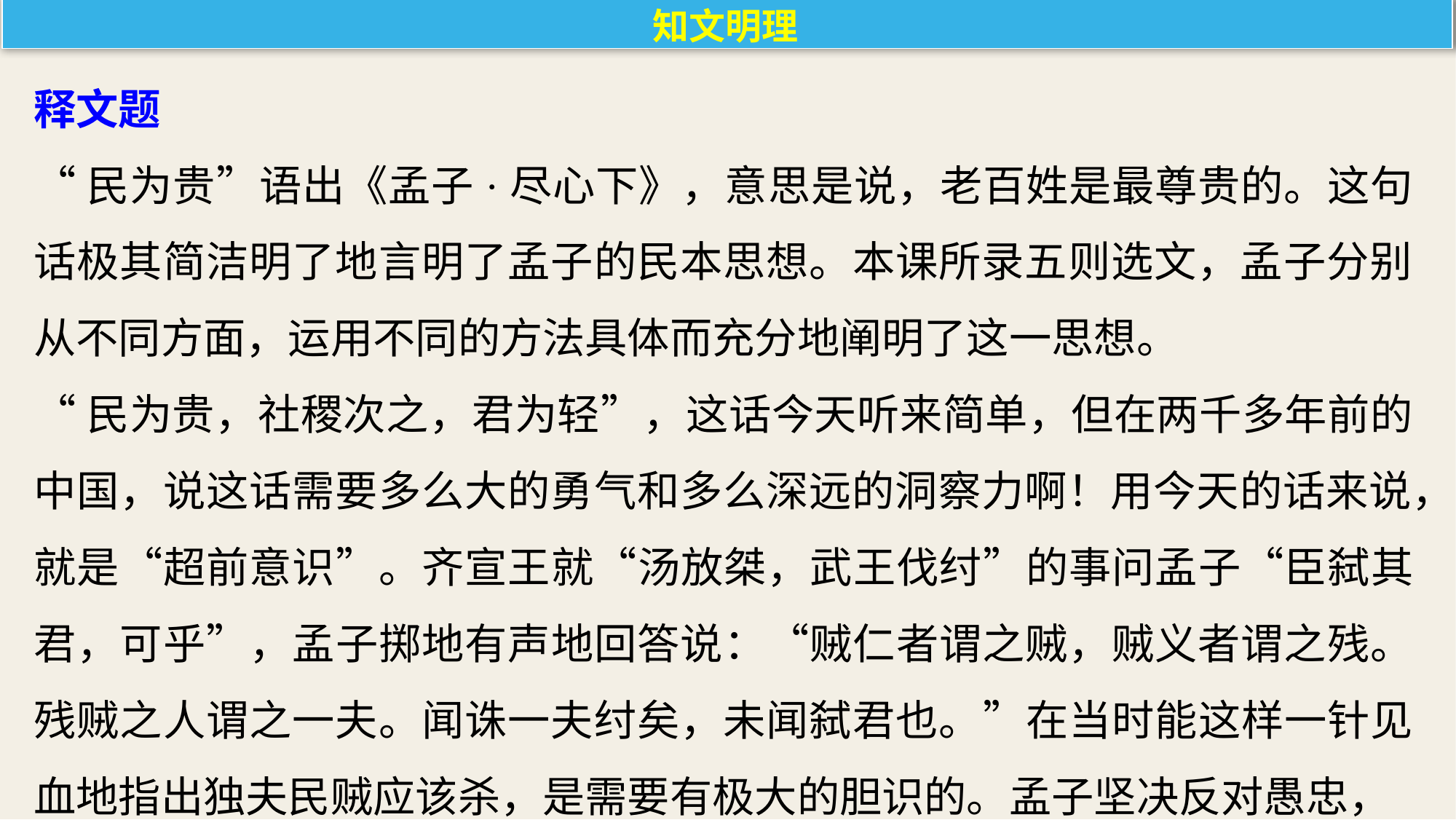

知文明理
释文题
“民为贵”语出《孟子·尽心下》，意思是说，老百姓是最尊贵的。这句话极其简洁明了地言明了孟子的民本思想。本课所录五则选文，孟子分别从不同方面，运用不同的方法具体而充分地阐明了这一思想。
“民为贵，社稷次之，君为轻”，这话今天听来简单，但在两千多年前的中国，说这话需要多么大的勇气和多么深远的洞察力啊！用今天的话来说，就是“超前意识”。齐宣王就“汤放桀，武王伐纣”的事问孟子“臣弑其君，可乎”，孟子掷地有声地回答说：“贼仁者谓之贼，贼义者谓之残。残贼之人谓之一夫。闻诛一夫纣矣，未闻弑君也。”在当时能这样一针见血地指出独夫民贼应该杀，是需要有极大的胆识的。孟子坚决反对愚忠，